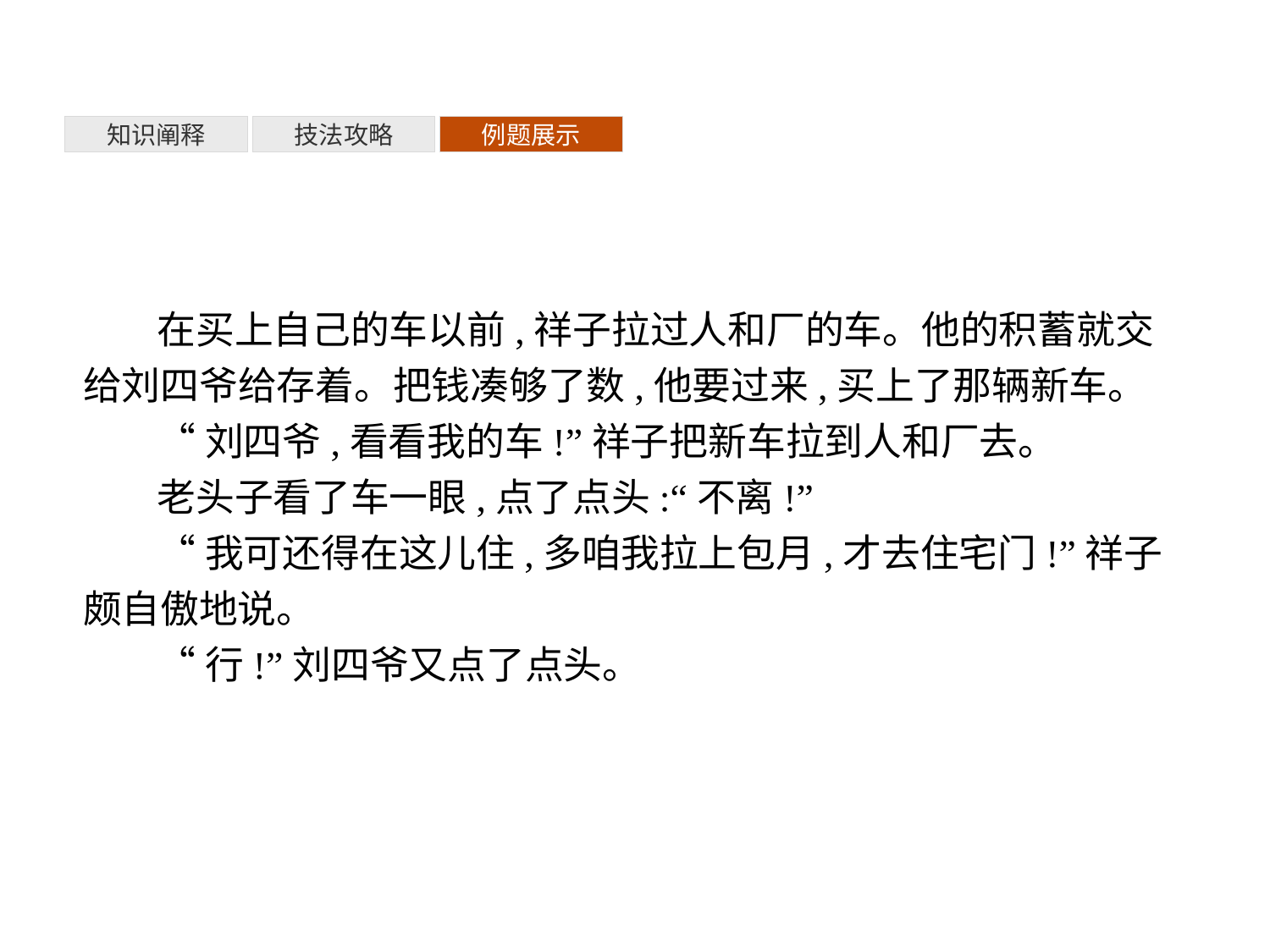

知识阐释
技法攻略
例题展示
在买上自己的车以前,祥子拉过人和厂的车。他的积蓄就交给刘四爷给存着。把钱凑够了数,他要过来,买上了那辆新车。
“刘四爷,看看我的车!”祥子把新车拉到人和厂去。
老头子看了车一眼,点了点头:“不离!”
“我可还得在这儿住,多咱我拉上包月,才去住宅门!”祥子颇自傲地说。
“行!”刘四爷又点了点头。